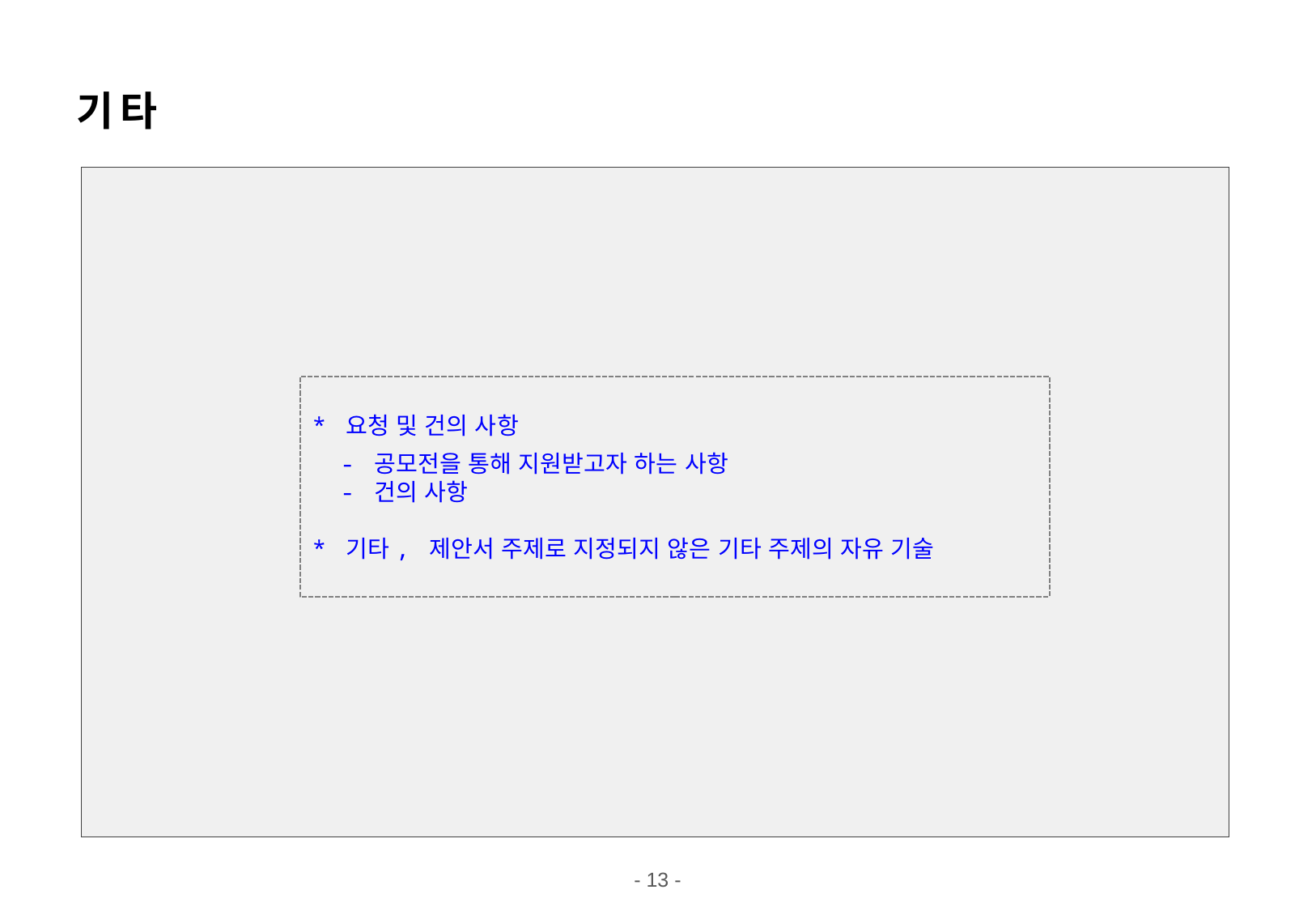

기 타

* 요청 및 건의 사항
  - 공모전을 통해 지원받고자 하는 사항
  - 건의 사항

* 기타, 제안서 주제로 지정되지 않은 기타 주제의 자유 기술